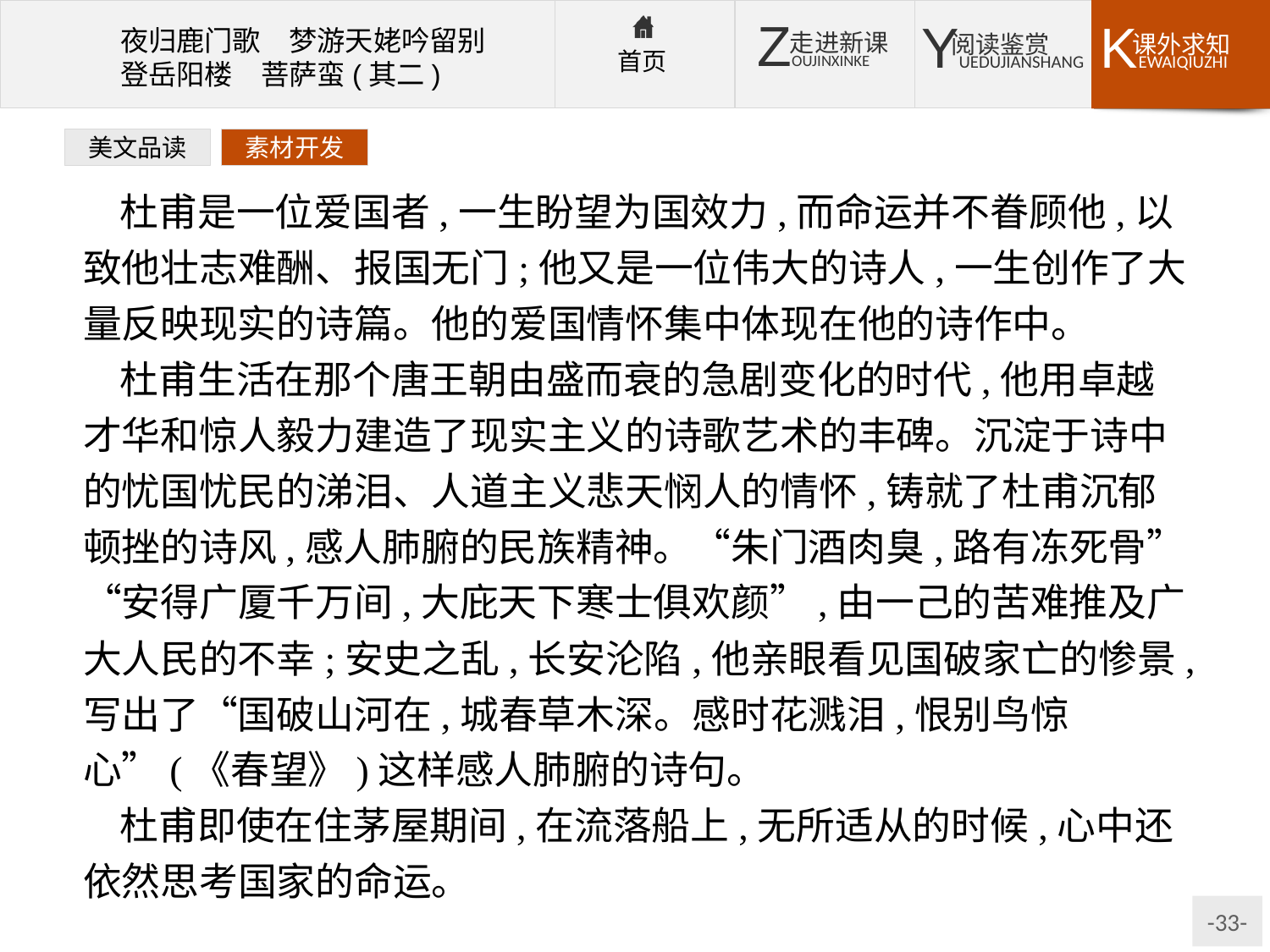

美文品读
素材开发
杜甫是一位爱国者,一生盼望为国效力,而命运并不眷顾他,以致他壮志难酬、报国无门;他又是一位伟大的诗人,一生创作了大量反映现实的诗篇。他的爱国情怀集中体现在他的诗作中。
杜甫生活在那个唐王朝由盛而衰的急剧变化的时代,他用卓越才华和惊人毅力建造了现实主义的诗歌艺术的丰碑。沉淀于诗中的忧国忧民的涕泪、人道主义悲天悯人的情怀,铸就了杜甫沉郁顿挫的诗风,感人肺腑的民族精神。“朱门酒肉臭,路有冻死骨”“安得广厦千万间,大庇天下寒士俱欢颜”,由一己的苦难推及广大人民的不幸;安史之乱,长安沦陷,他亲眼看见国破家亡的惨景,写出了“国破山河在,城春草木深。感时花溅泪,恨别鸟惊心”(《春望》)这样感人肺腑的诗句。
杜甫即使在住茅屋期间,在流落船上,无所适从的时候,心中还依然思考国家的命运。